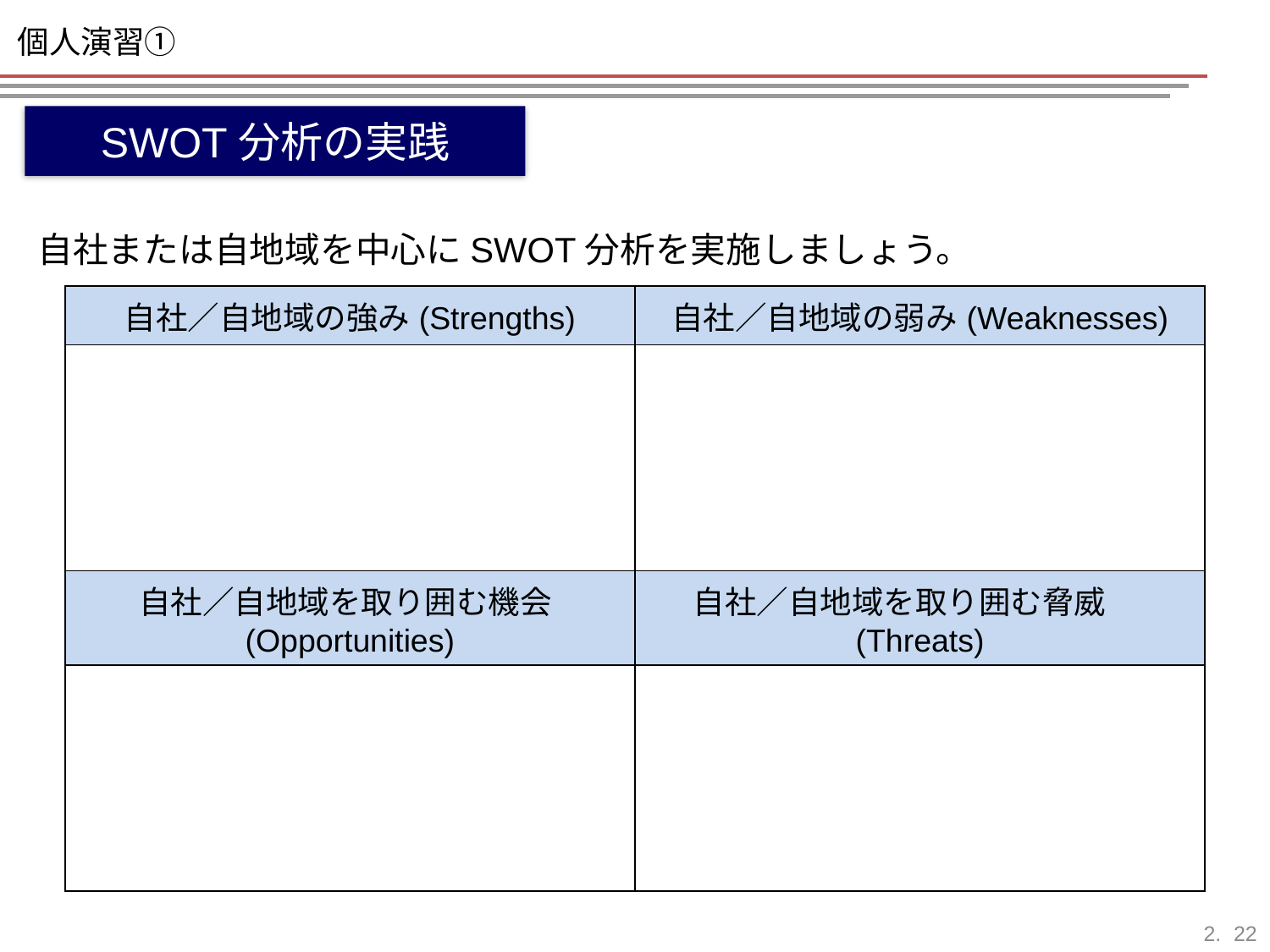

# 個人演習①
SWOT分析の実践
自社または自地域を中心にSWOT分析を実施しましょう。
| 自社／自地域の強み(Strengths) | 自社／自地域の弱み(Weaknesses) |
| --- | --- |
|  |  |
| 自社／自地域を取り囲む機会(Opportunities) | 自社／自地域を取り囲む脅威　(Threats) |
|  |  |
22